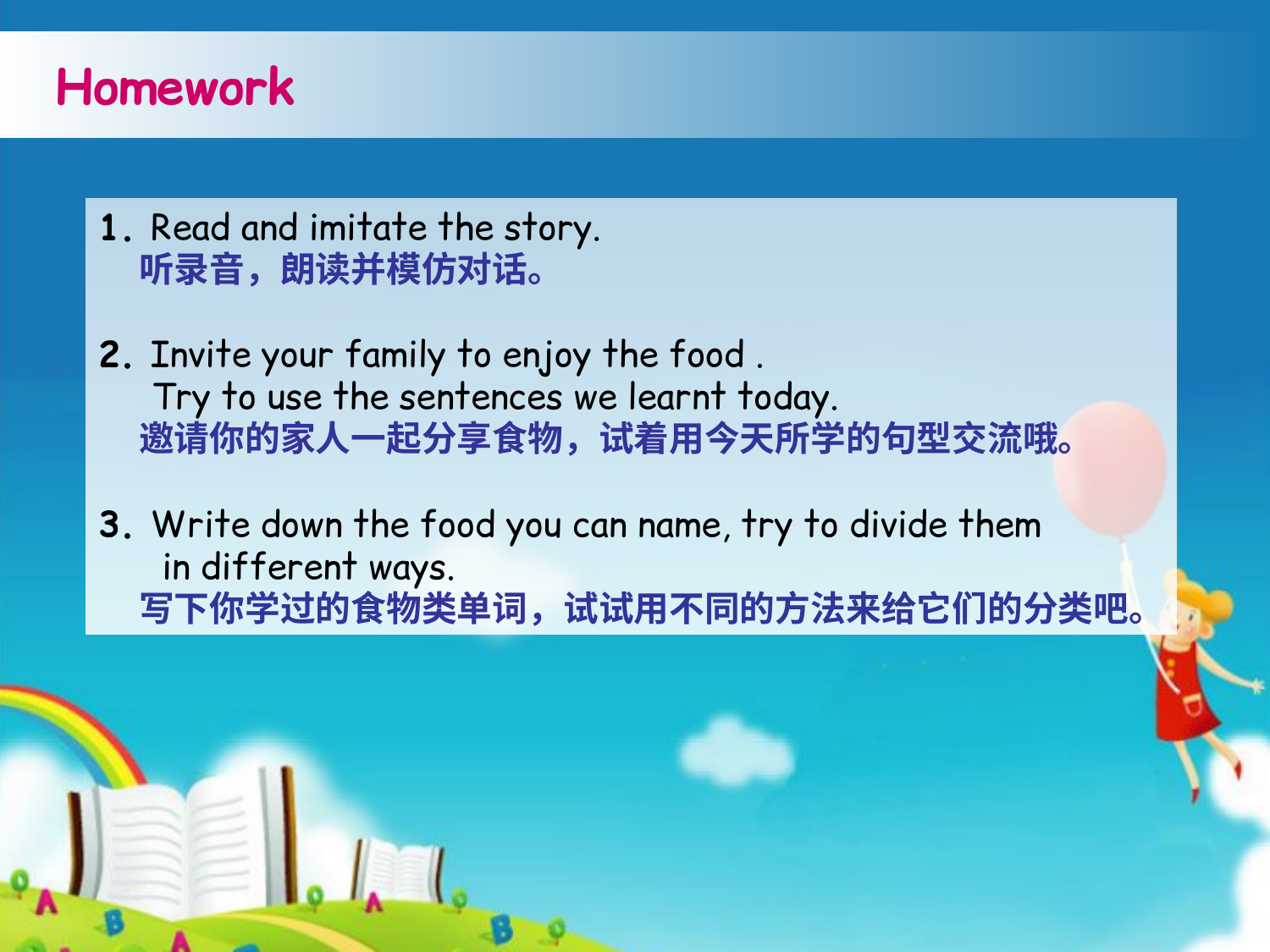

Homework
1. Read and imitate the story.
    听录音，朗读并模仿对话。

2. Invite your family to enjoy the food .
     Try to use the sentences we learnt today.
    邀请你的家人一起分享食物，试着用今天所学的句型交流哦。

3. Write down the food you can name, try to divide them
      in different ways.
    写下你学过的食物类单词，试试用不同的方法来给它们的分类吧。